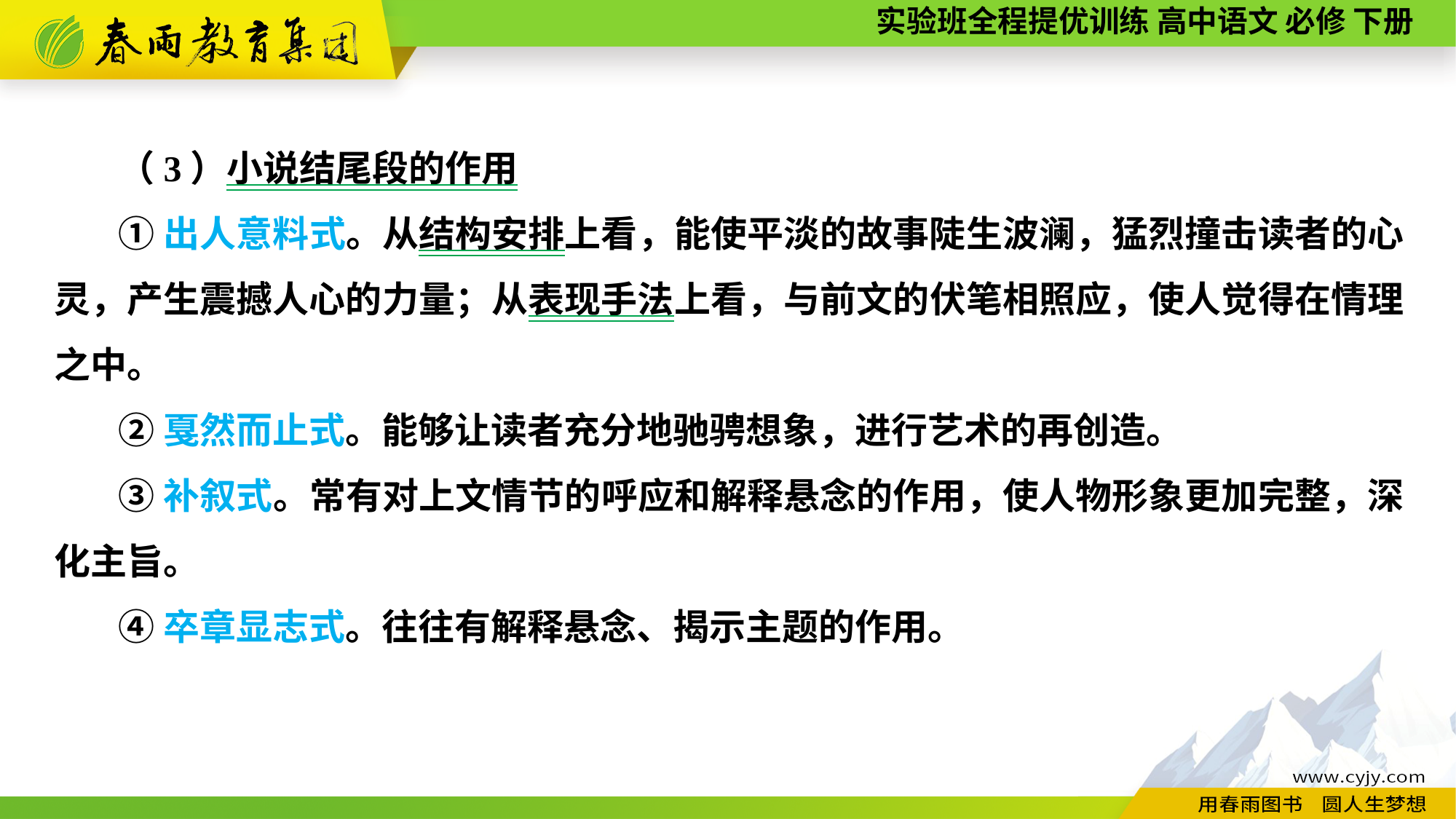

（3）小说结尾段的作用
①出人意料式。从结构安排上看，能使平淡的故事陡生波澜，猛烈撞击读者的心灵，产生震撼人心的力量；从表现手法上看，与前文的伏笔相照应，使人觉得在情理之中。
②戛然而止式。能够让读者充分地驰骋想象，进行艺术的再创造。
③补叙式。常有对上文情节的呼应和解释悬念的作用，使人物形象更加完整，深化主旨。
④卒章显志式。往往有解释悬念、揭示主题的作用。